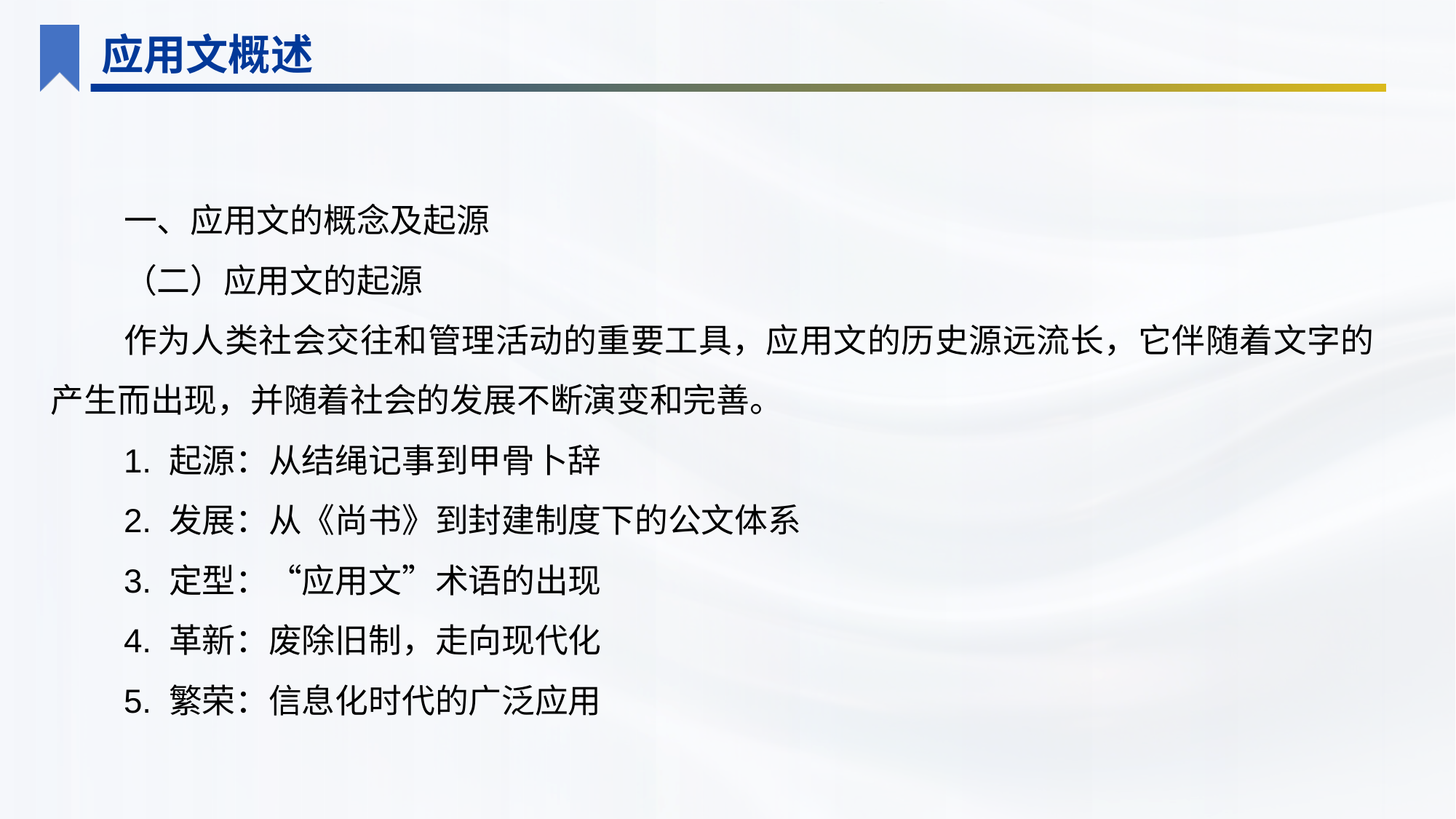

应用文概述
一、应用文的概念及起源
（二）应用文的起源
作为人类社会交往和管理活动的重要工具，应用文的历史源远流长，它伴随着文字的产生而出现，并随着社会的发展不断演变和完善。
1. 起源：从结绳记事到甲骨卜辞
2. 发展：从《尚书》到封建制度下的公文体系
3. 定型：“应用文”术语的出现
4. 革新：废除旧制，走向现代化
5. 繁荣：信息化时代的广泛应用